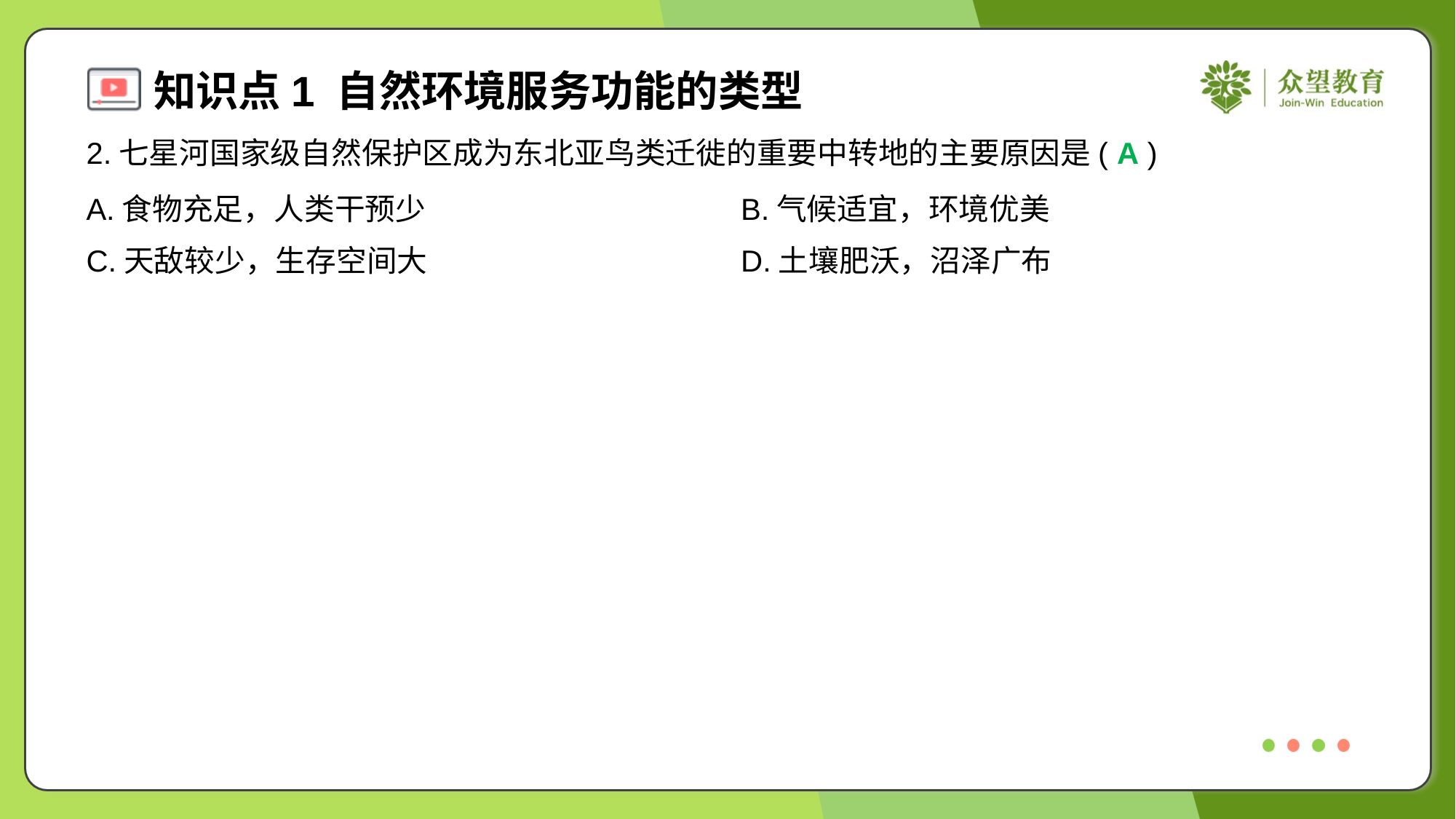

2.七星河国家级自然保护区成为东北亚鸟类迁徙的重要中转地的主要原因是(     )
A
A.食物充足，人类干预少	B.气候适宜，环境优美
C.天敌较少，生存空间大	D.土壤肥沃，沼泽广布